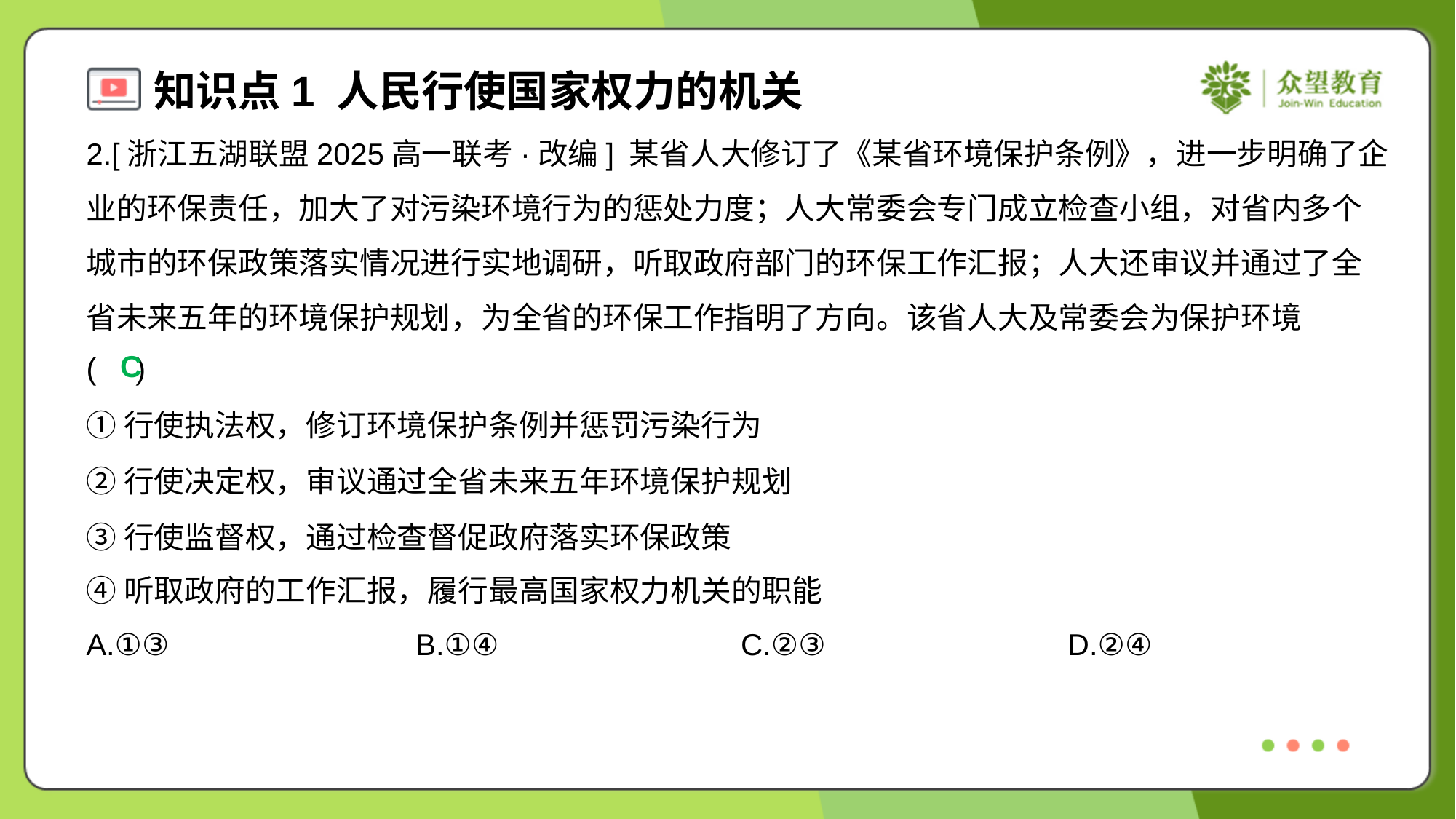

2.[浙江五湖联盟2025高一联考·改编] 某省人大修订了《某省环境保护条例》，进一步明确了企
业的环保责任，加大了对污染环境行为的惩处力度；人大常委会专门成立检查小组，对省内多个
城市的环保政策落实情况进行实地调研，听取政府部门的环保工作汇报；人大还审议并通过了全
省未来五年的环境保护规划，为全省的环保工作指明了方向。该省人大及常委会为保护环境
(     )
C
①行使执法权，修订环境保护条例并惩罚污染行为
②行使决定权，审议通过全省未来五年环境保护规划
③行使监督权，通过检查督促政府落实环保政策
④听取政府的工作汇报，履行最高国家权力机关的职能
A.①③	B.①④	C.②③	D.②④